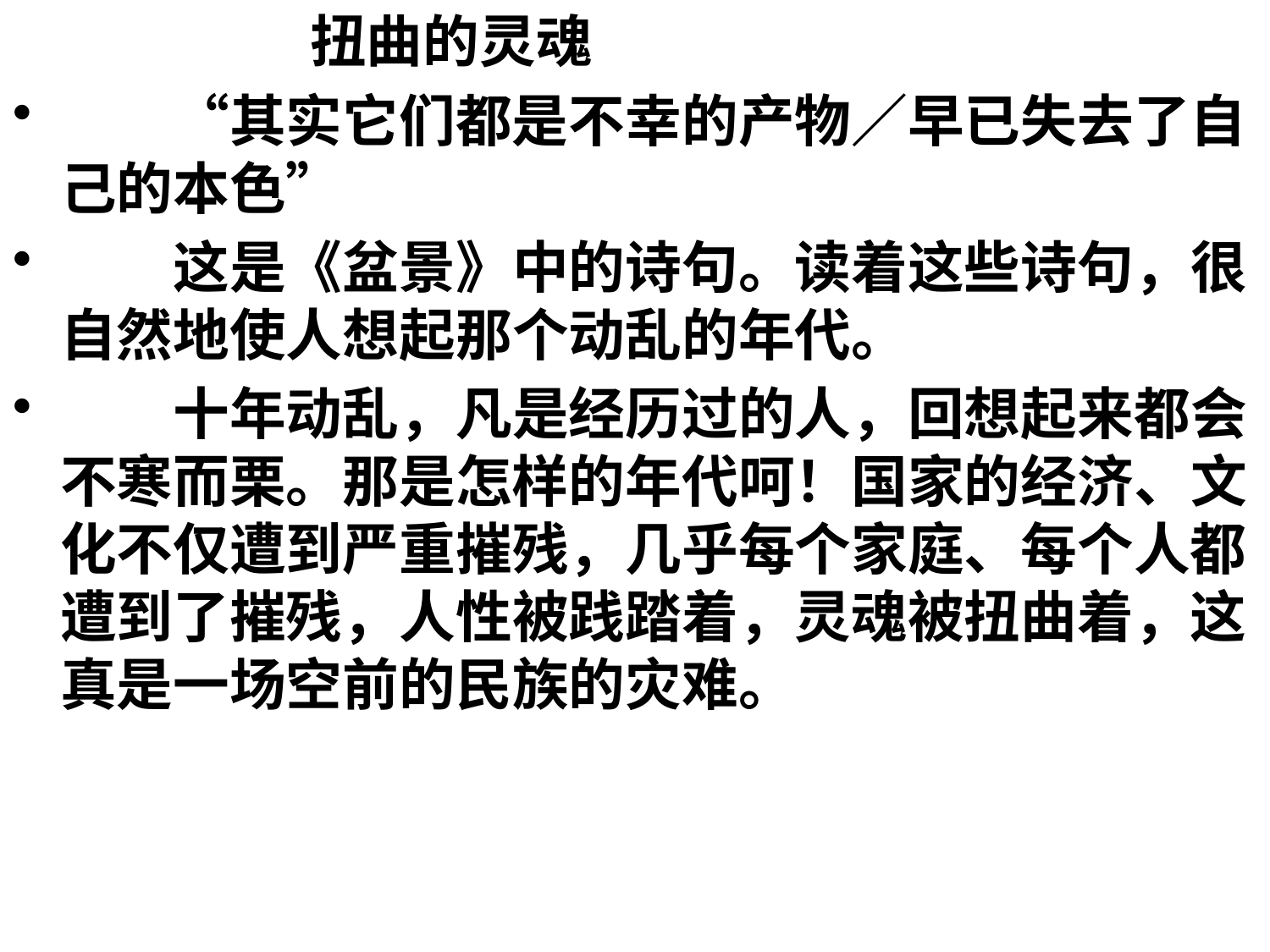

扭曲的灵魂
　　“其实它们都是不幸的产物／早已失去了自己的本色”
　　这是《盆景》中的诗句。读着这些诗句，很自然地使人想起那个动乱的年代。
　　十年动乱，凡是经历过的人，回想起来都会不寒而栗。那是怎样的年代呵！国家的经济、文化不仅遭到严重摧残，几乎每个家庭、每个人都遭到了摧残，人性被践踏着，灵魂被扭曲着，这真是一场空前的民族的灾难。